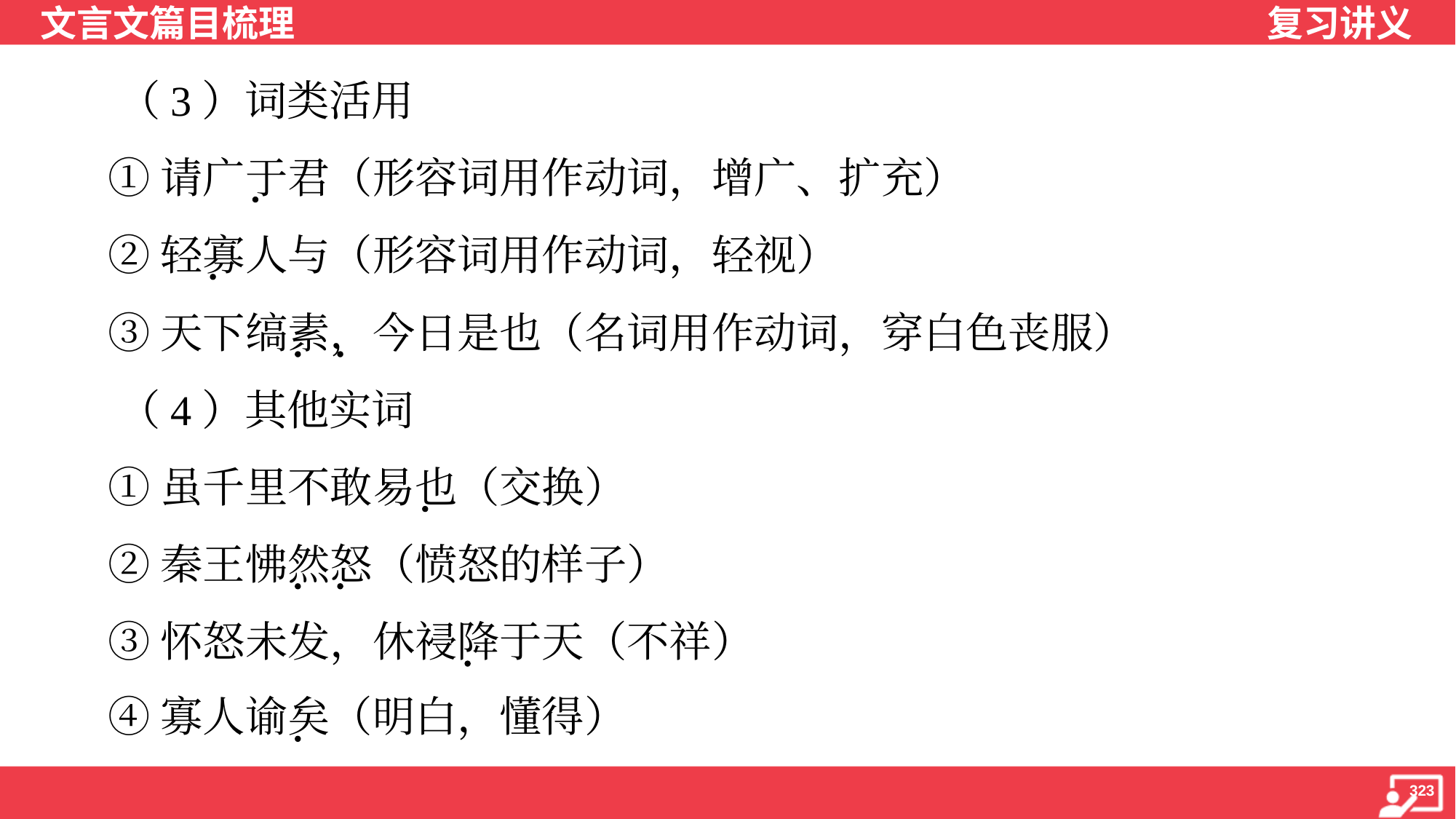

（3）词类活用
    ①请广于君（形容词用作动词，增广、扩充）
    ②轻寡人与（形容词用作动词，轻视）
    ③天下缟素，今日是也（名词用作动词，穿白色丧服）
    （4）其他实词
    ①虽千里不敢易也（交换）
    ②秦王怫然怒（愤怒的样子）
    ③怀怒未发，休祲降于天（不祥）
    ④寡人谕矣（明白，懂得）